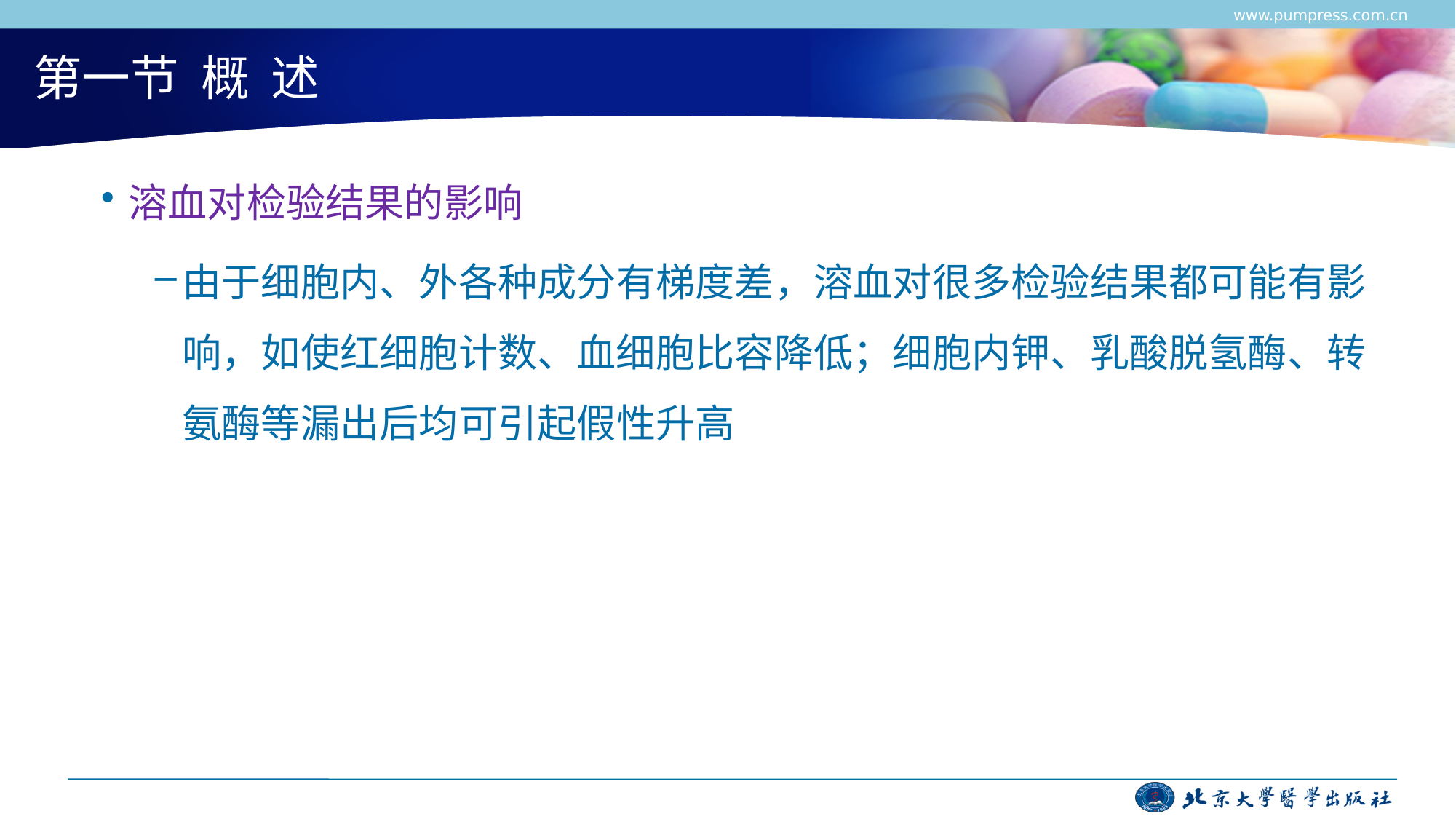

www.pumpress.com.cn
# 第一节  概  述
溶血对检验结果的影响
由于细胞内、外各种成分有梯度差，溶血对很多检验结果都可能有影响，如使红细胞计数、血细胞比容降低；细胞内钾、乳酸脱氢酶、转氨酶等漏出后均可引起假性升高